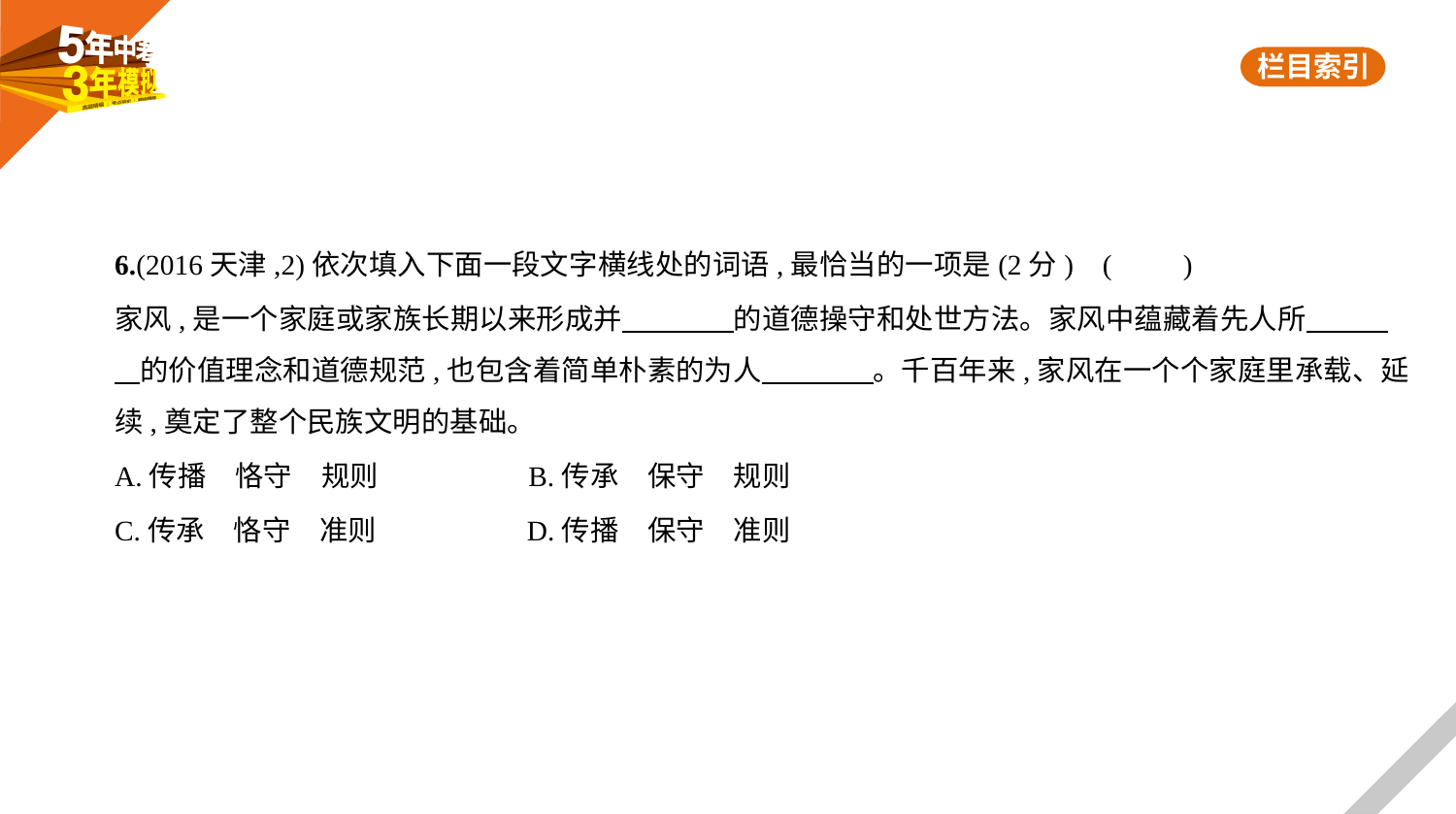

6.(2016天津,2)依次填入下面一段文字横线处的词语,最恰当的一项是(2分) (　　)
家风,是一个家庭或家族长期以来形成并　　　    的道德操守和处世方法。家风中蕴藏着先人所　　    
    的价值理念和道德规范,也包含着简单朴素的为人　　　    。千百年来,家风在一个个家庭里承载、延
续,奠定了整个民族文明的基础。
A.传播　恪守　规则　　　　　B.传承　保守　规则
C.传承　恪守　准则　　　　　D.传播　保守　准则